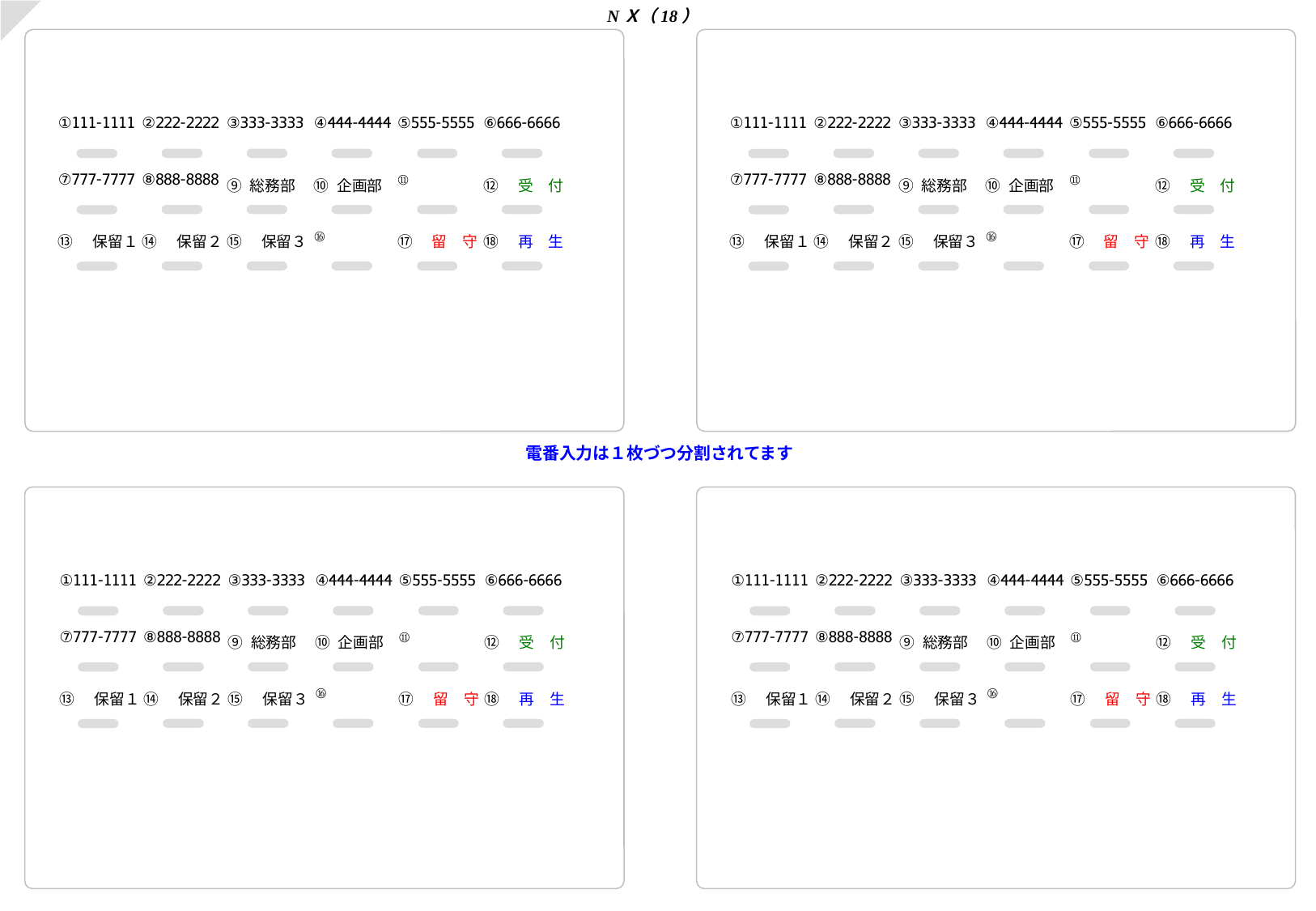

NＸ（18）

|  |  |  |  |  |  |
| --- | --- | --- | --- | --- | --- |
| ①111-1111 | ②222-2222 | ③333-3333 | ④444-4444 | ⑤555-5555 | ⑥666-6666 |
| ⑦777-7777 | ⑧888-8888 | ⑨ 総務部 | ⑩ 企画部 | ⑪ | ⑫　受　付 |
| ⑬　保留１ | ⑭　保留２ | ⑮　保留３ | ⑯ | ⑰　留　守 | ⑱　再　生 |
|  |  |  |  |  |  |
|  |  |  |  |  |  |
| --- | --- | --- | --- | --- | --- |
| ①111-1111 | ②222-2222 | ③333-3333 | ④444-4444 | ⑤555-5555 | ⑥666-6666 |
| ⑦777-7777 | ⑧888-8888 | ⑨ 総務部 | ⑩ 企画部 | ⑪ | ⑫　受　付 |
| ⑬　保留１ | ⑭　保留２ | ⑮　保留３ | ⑯ | ⑰　留　守 | ⑱　再　生 |
|  |  |  |  |  |  |

電番入力は１枚づつ分割されてます

|  |  |  |  |  |  |
| --- | --- | --- | --- | --- | --- |
| ①111-1111 | ②222-2222 | ③333-3333 | ④444-4444 | ⑤555-5555 | ⑥666-6666 |
| ⑦777-7777 | ⑧888-8888 | ⑨ 総務部 | ⑩ 企画部 | ⑪ | ⑫　受　付 |
| ⑬　保留１ | ⑭　保留２ | ⑮　保留３ | ⑯ | ⑰　留　守 | ⑱　再　生 |
|  |  |  |  |  |  |
|  |  |  |  |  |  |
| --- | --- | --- | --- | --- | --- |
| ①111-1111 | ②222-2222 | ③333-3333 | ④444-4444 | ⑤555-5555 | ⑥666-6666 |
| ⑦777-7777 | ⑧888-8888 | ⑨ 総務部 | ⑩ 企画部 | ⑪ | ⑫　受　付 |
| ⑬　保留１ | ⑭　保留２ | ⑮　保留３ | ⑯ | ⑰　留　守 | ⑱　再　生 |
|  |  |  |  |  |  |